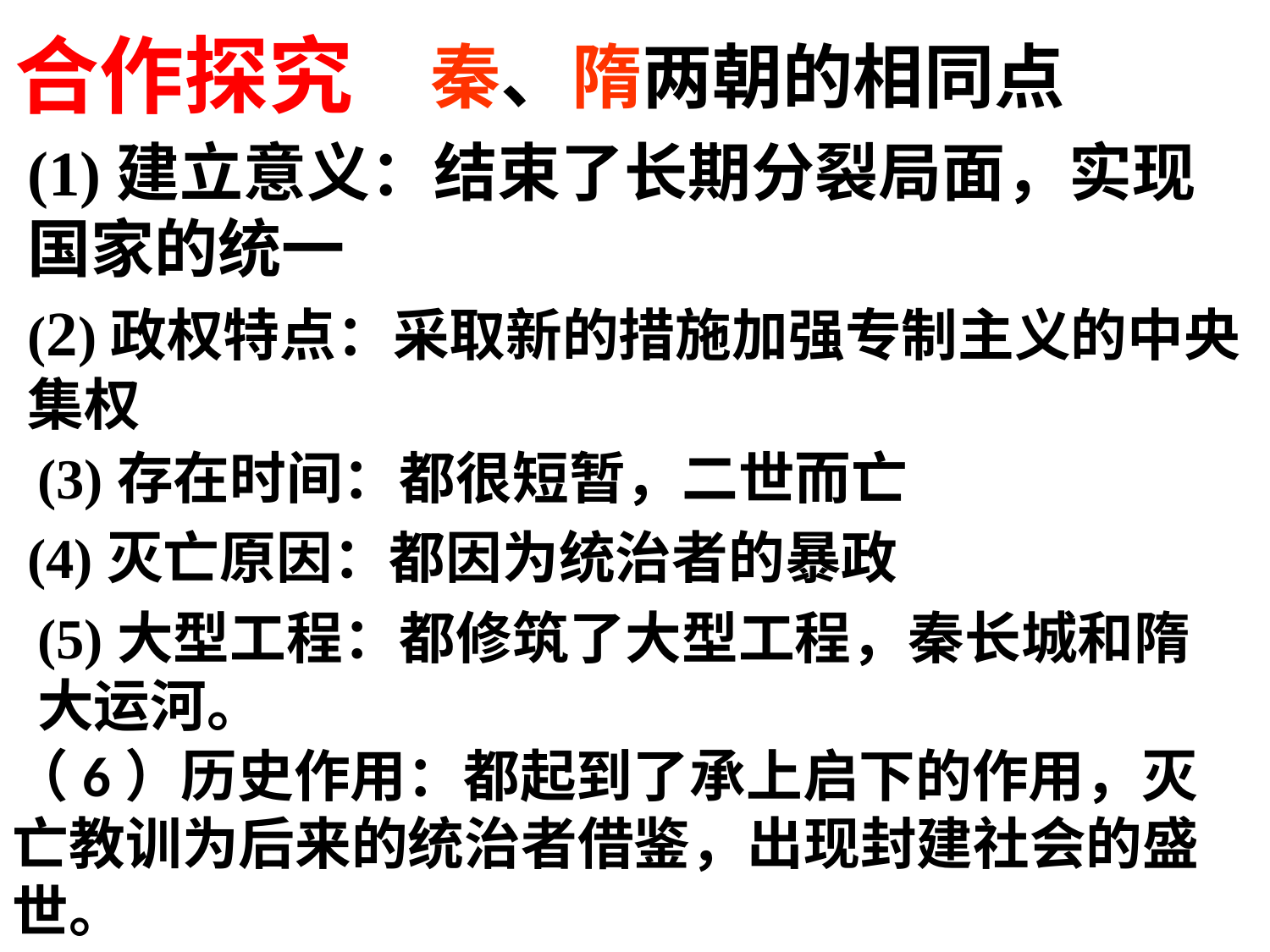

合作探究
秦、隋两朝的相同点
(1)建立意义：结束了长期分裂局面，实现国家的统一
(2)政权特点：采取新的措施加强专制主义的中央集权
(3)存在时间：都很短暂，二世而亡
(4)灭亡原因：都因为统治者的暴政
(5)大型工程：都修筑了大型工程，秦长城和隋大运河。
（6）历史作用：都起到了承上启下的作用，灭亡教训为后来的统治者借鉴，出现封建社会的盛世。